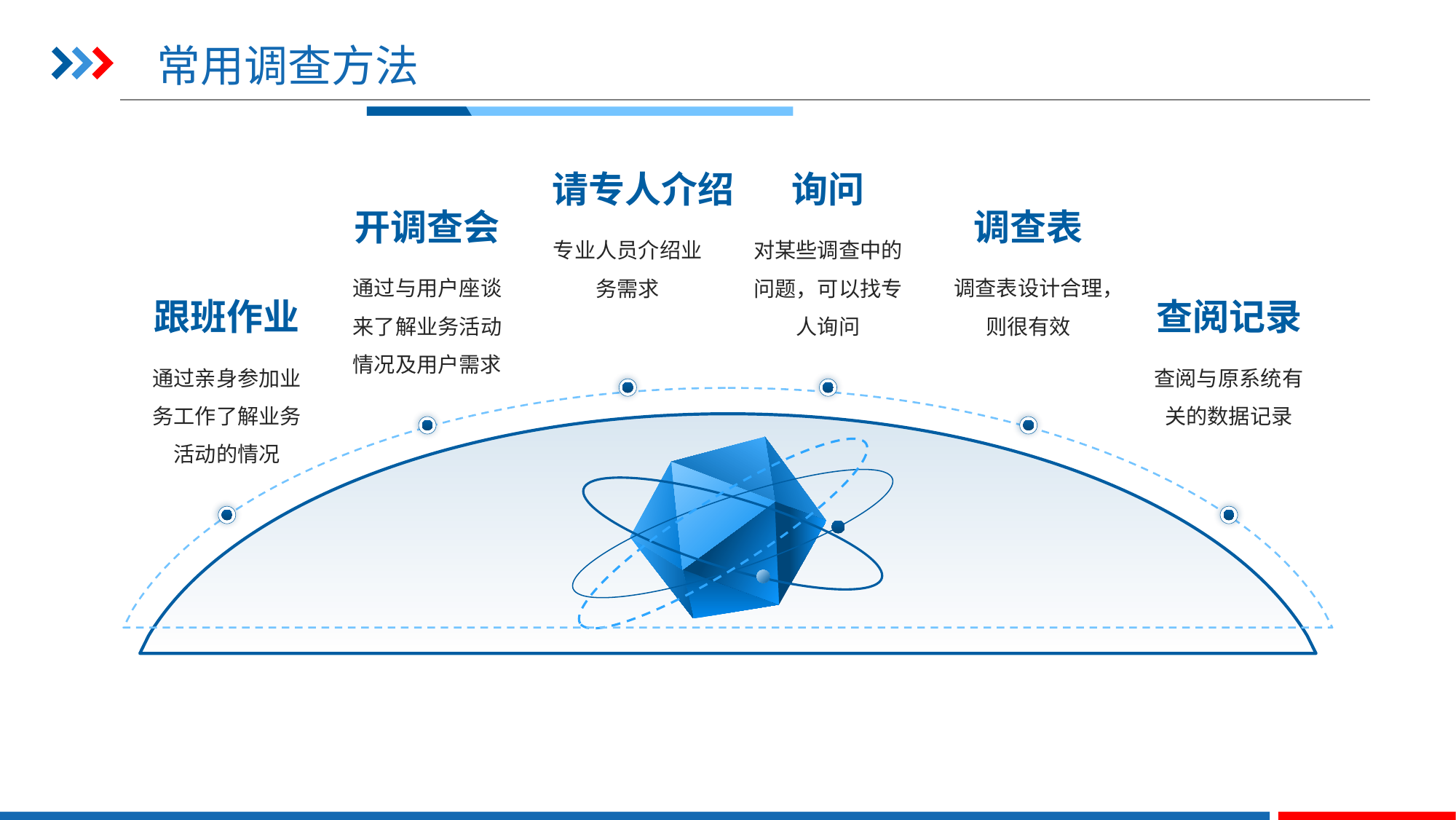

常用调查方法

询问
请专人介绍
开调查会
调查表
专业人员介绍业务需求
对某些调查中的问题，可以找专人询问
通过与用户座谈来了解业务活动情况及用户需求
调查表设计合理，则很有效
跟班作业
查阅记录
通过亲身参加业务工作了解业务活动的情况
查阅与原系统有关的数据记录